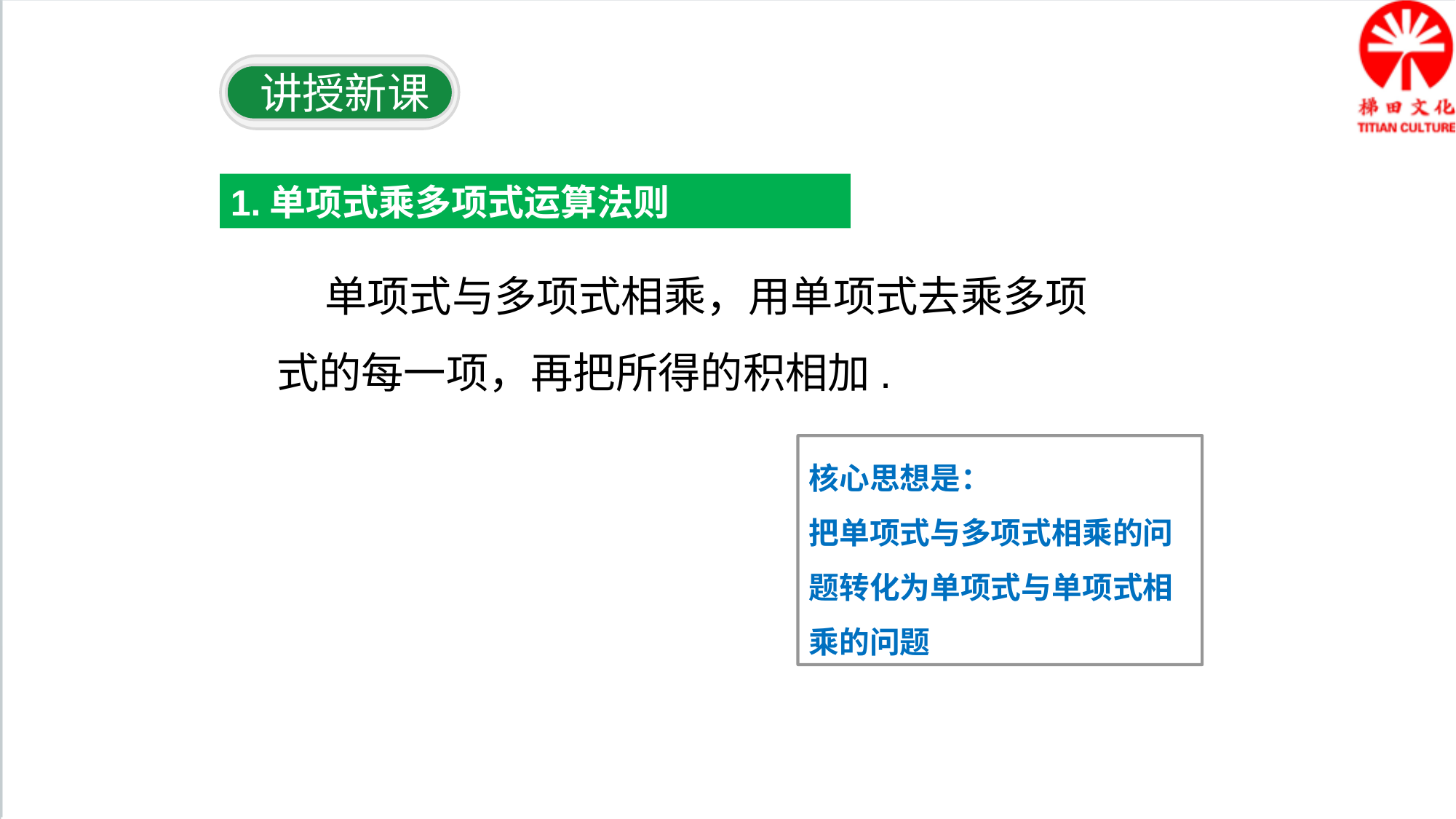

讲授新课
1.单项式乘多项式运算法则
    单项式与多项式相乘，用单项式去乘多项式的每一项，再把所得的积相加.
核心思想是：
把单项式与多项式相乘的问题转化为单项式与单项式相乘的问题